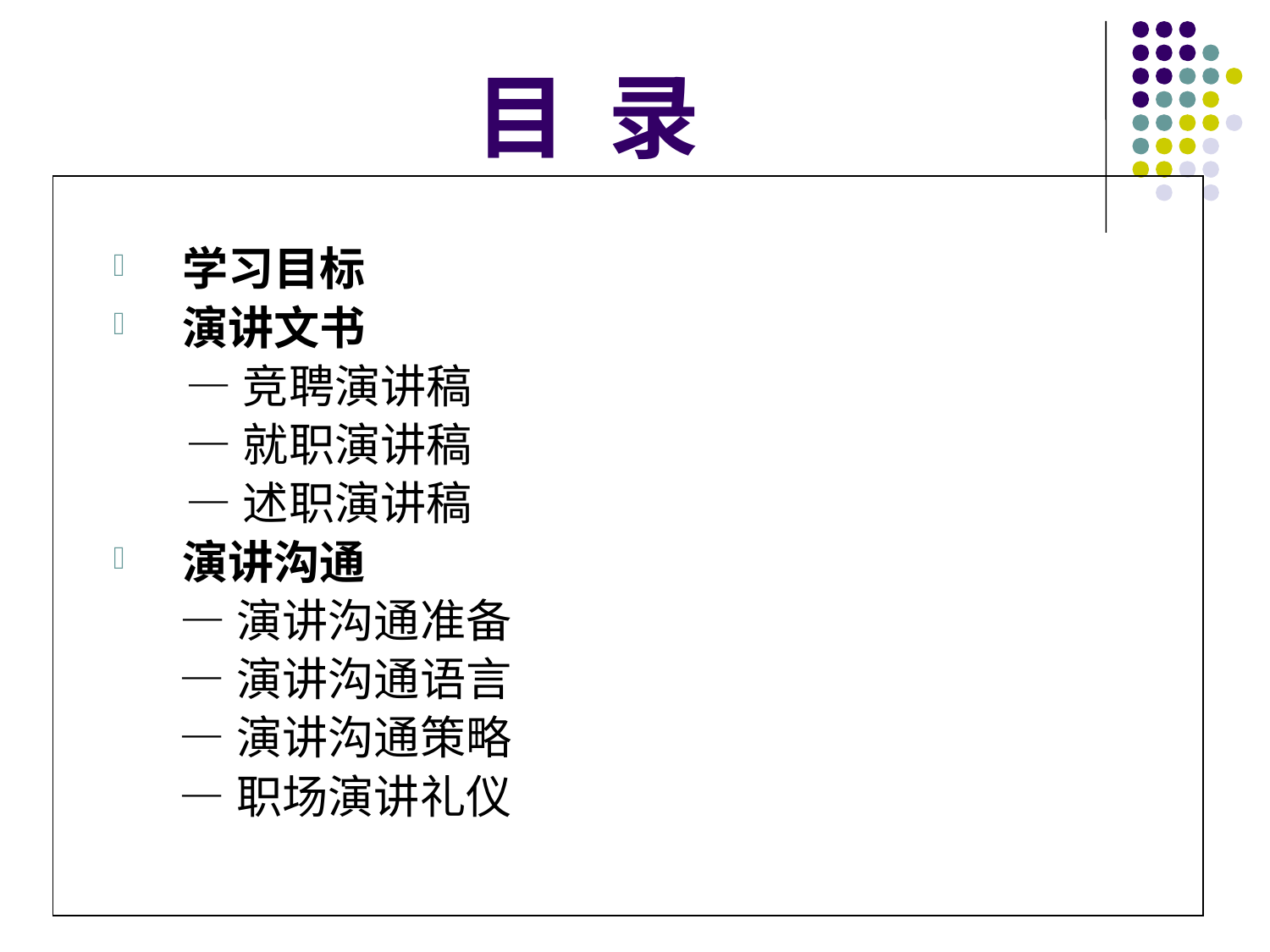

# 目  录

学习目标
演讲文书
       —竞聘演讲稿
       —就职演讲稿
       —述职演讲稿
演讲沟通
           —演讲沟通准备
           —演讲沟通语言
           —演讲沟通策略
           —职场演讲礼仪